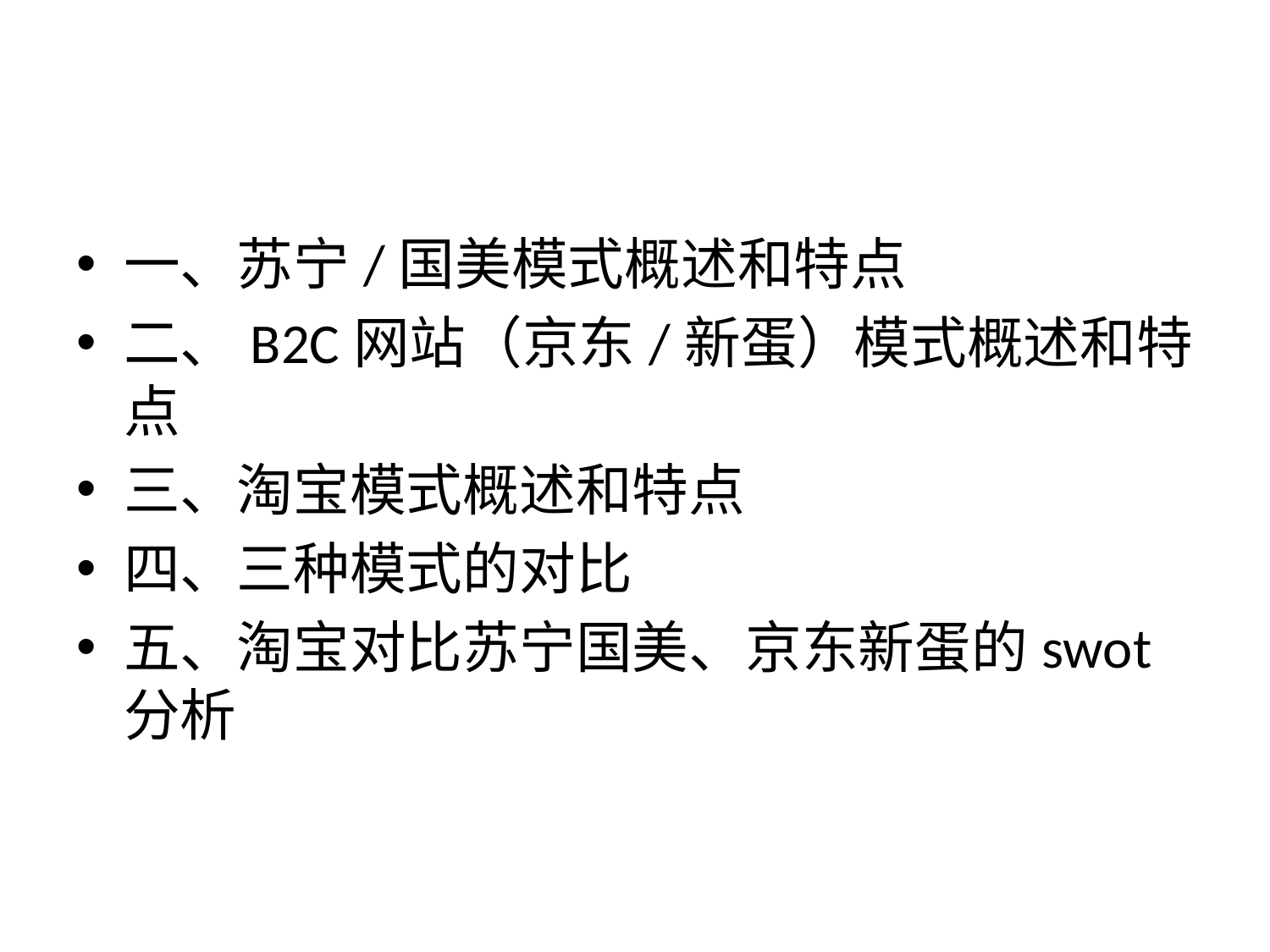

#
一、苏宁/国美模式概述和特点
二、B2C网站（京东/新蛋）模式概述和特点
三、淘宝模式概述和特点
四、三种模式的对比
五、淘宝对比苏宁国美、京东新蛋的swot分析